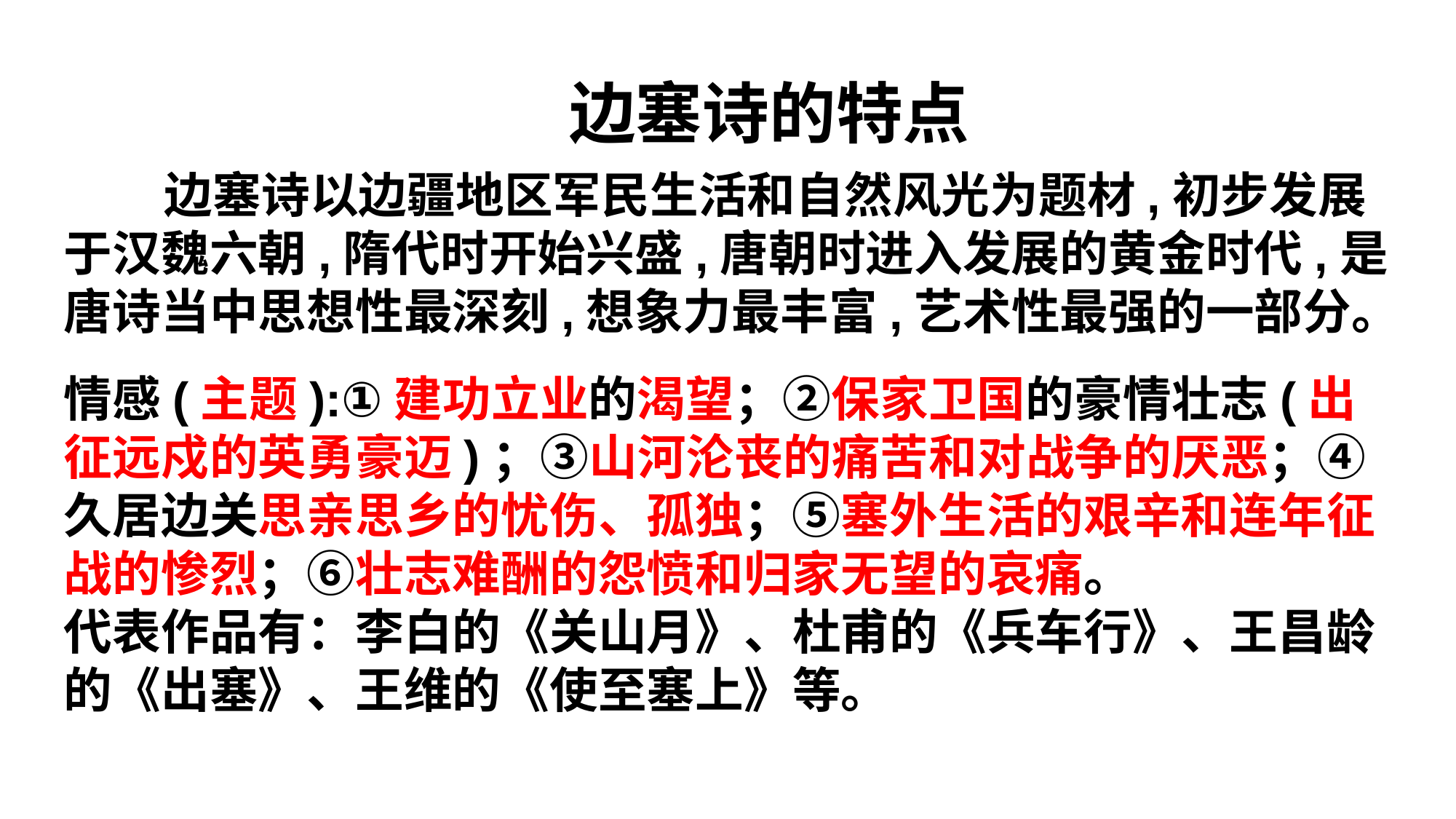

边塞诗的特点
        边塞诗以边疆地区军民生活和自然风光为题材,初步发展于汉魏六朝,隋代时开始兴盛,唐朝时进入发展的黄金时代,是唐诗当中思想性最深刻,想象力最丰富,艺术性最强的一部分。

情感(主题):①建功立业的渴望；②保家卫国的豪情壮志(出征远戍的英勇豪迈)；③山河沦丧的痛苦和对战争的厌恶；④久居边关思亲思乡的忧伤、孤独；⑤塞外生活的艰辛和连年征战的惨烈；⑥壮志难酬的怨愤和归家无望的哀痛。
代表作品有：李白的《关山月》、杜甫的《兵车行》、王昌龄的《出塞》、王维的《使至塞上》等。